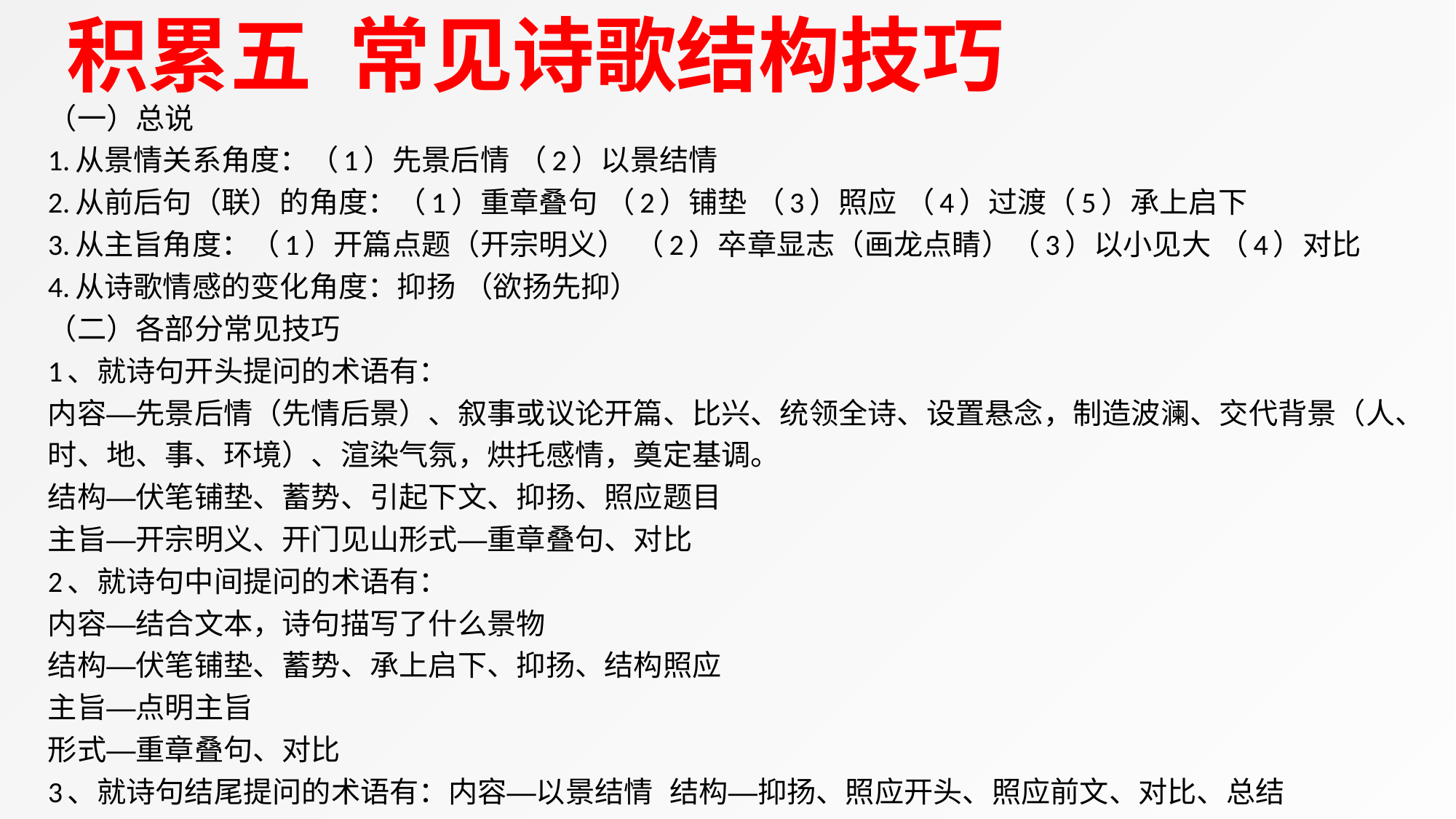

积累五  常见诗歌结构技巧
（一）总说
1.从景情关系角度：（1）先景后情 （2）以景结情
2.从前后句（联）的角度：（1）重章叠句 （2）铺垫 （3）照应 （4）过渡（5）承上启下
3.从主旨角度：（1）开篇点题（开宗明义） （2）卒章显志（画龙点睛）（3）以小见大 （4）对比
4.从诗歌情感的变化角度：抑扬 （欲扬先抑）
（二）各部分常见技巧
1、就诗句开头提问的术语有：
内容—先景后情（先情后景）、叙事或议论开篇、比兴、统领全诗、设置悬念，制造波澜、交代背景（人、时、地、事、环境）、渲染气氛，烘托感情，奠定基调。
结构—伏笔铺垫、蓄势、引起下文、抑扬、照应题目
主旨—开宗明义、开门见山形式—重章叠句、对比
2、就诗句中间提问的术语有：
内容—结合文本，诗句描写了什么景物
结构—伏笔铺垫、蓄势、承上启下、抑扬、结构照应
主旨—点明主旨
形式—重章叠句、对比
3、就诗句结尾提问的术语有：内容—以景结情  结构—抑扬、照应开头、照应前文、对比、总结
主旨—卒章显志、以小见大、总括全诗